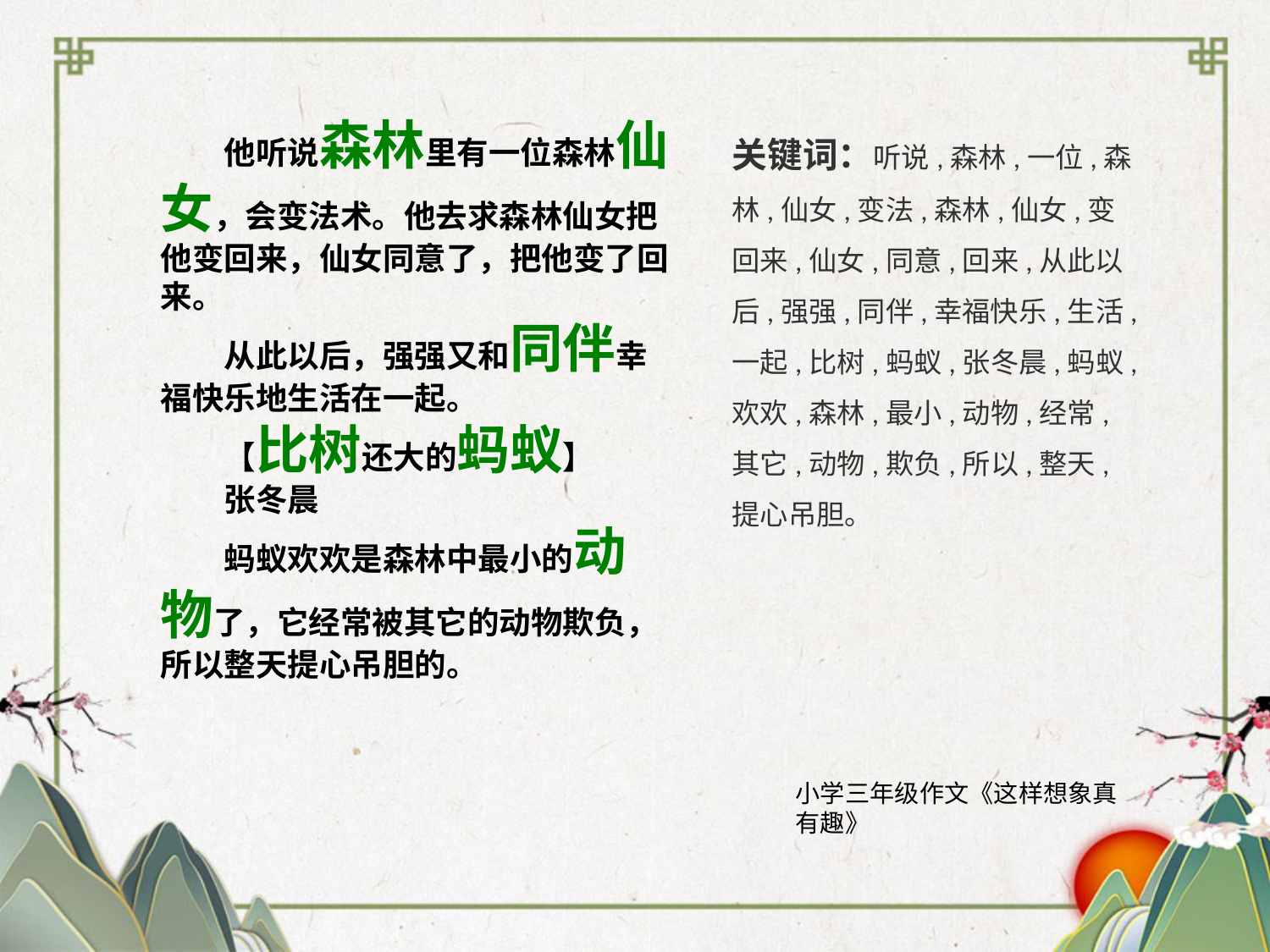

他听说森林里有一位森林仙女，会变法术。他去求森林仙女把他变回来，仙女同意了，把他变了回来。
　　从此以后，强强又和同伴幸福快乐地生活在一起。
　　【比树还大的蚂蚁】
　　张冬晨
　　蚂蚁欢欢是森林中最小的动物了，它经常被其它的动物欺负，所以整天提心吊胆的。
关键词：听说,森林,一位,森林,仙女,变法,森林,仙女,变回来,仙女,同意,回来,从此以后,强强,同伴,幸福快乐,生活,一起,比树,蚂蚁,张冬晨,蚂蚁,欢欢,森林,最小,动物,经常,其它,动物,欺负,所以,整天,提心吊胆。
小学三年级作文《这样想象真有趣》